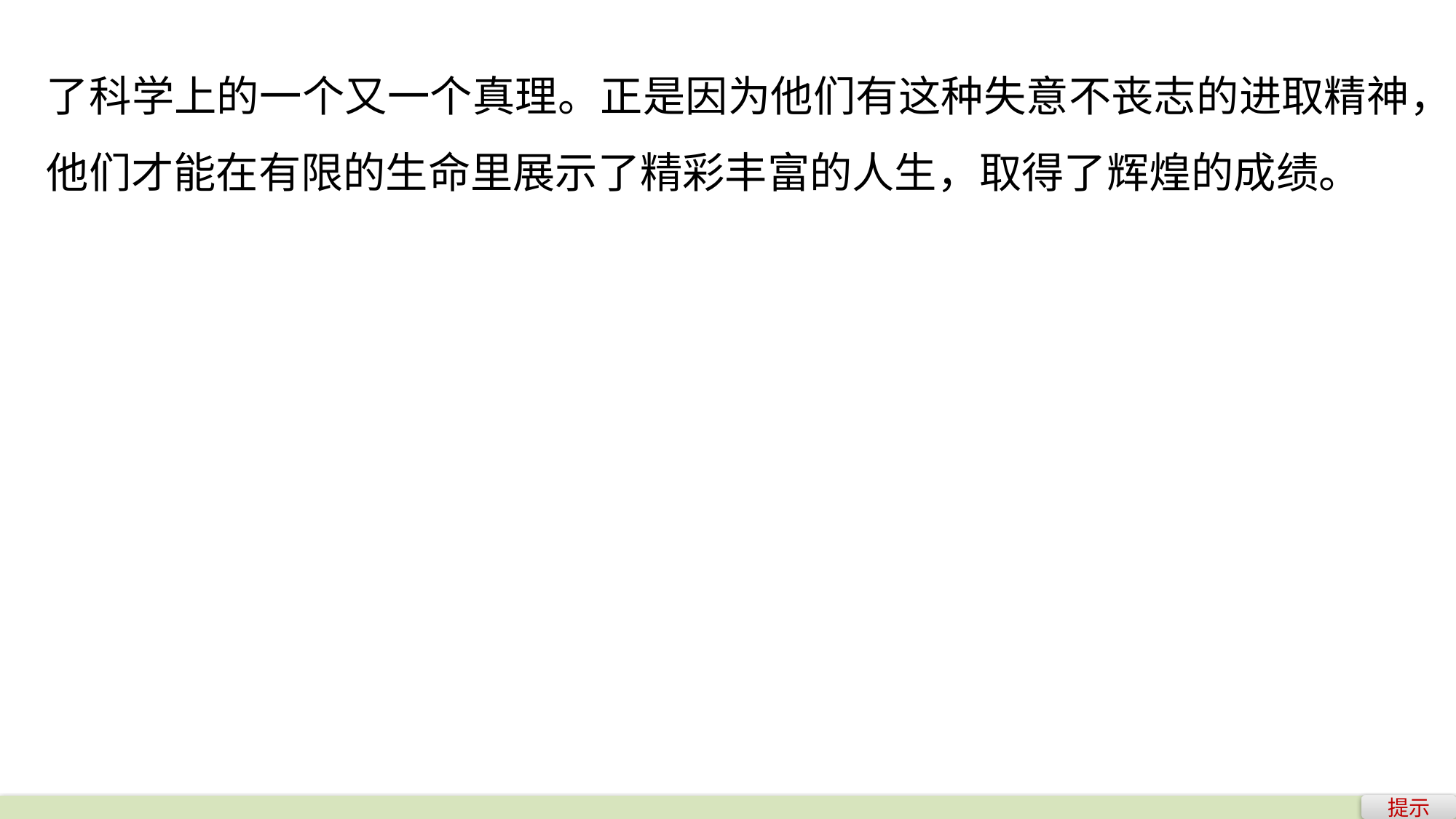

了科学上的一个又一个真理。正是因为他们有这种失意不丧志的进取精神，他们才能在有限的生命里展示了精彩丰富的人生，取得了辉煌的成绩。
提示